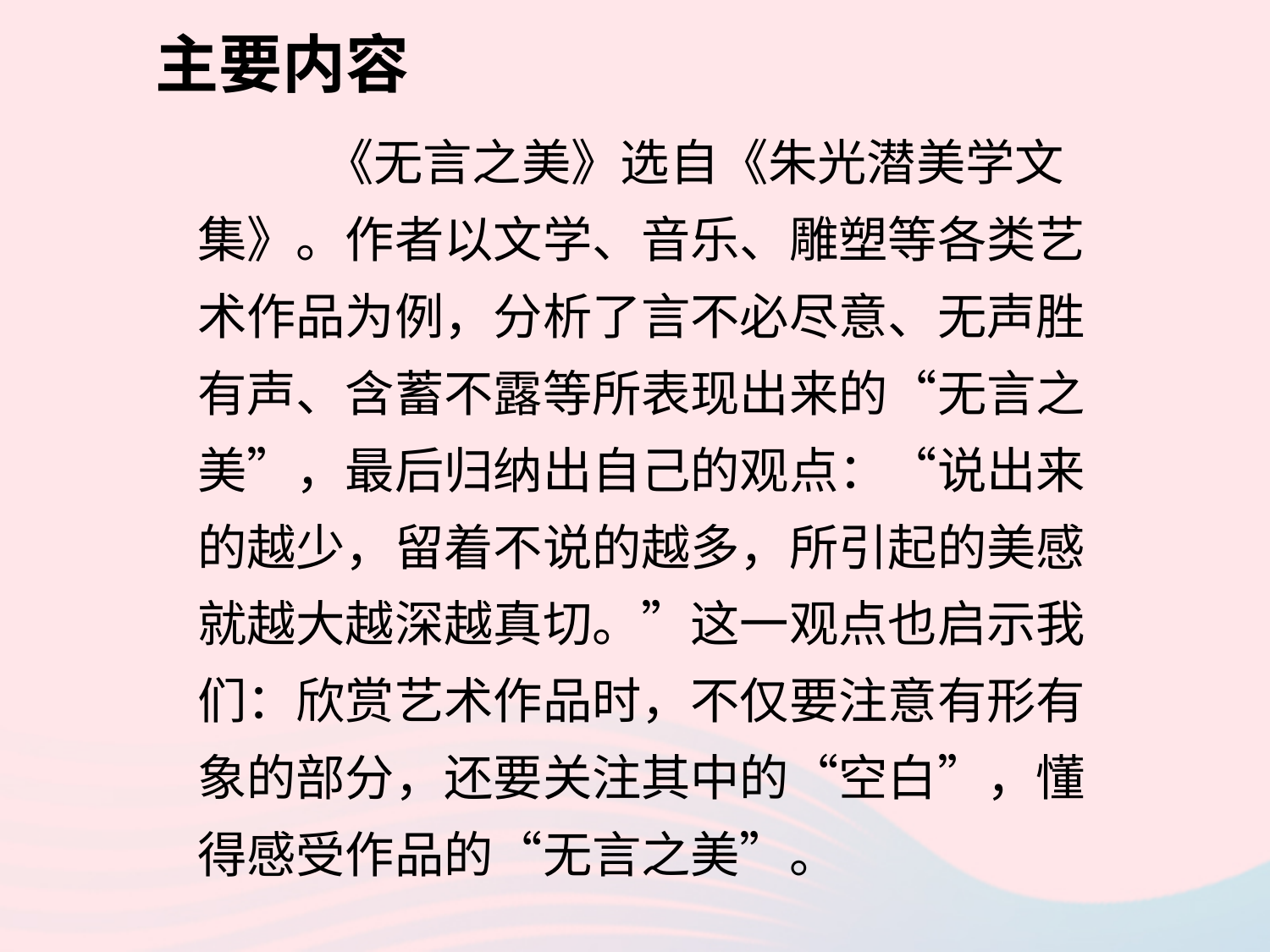

主要内容
	《无言之美》选自《朱光潜美学文集》。作者以文学、音乐、雕塑等各类艺术作品为例，分析了言不必尽意、无声胜有声、含蓄不露等所表现出来的“无言之美”，最后归纳出自己的观点：“说出来的越少，留着不说的越多，所引起的美感就越大越深越真切。”这一观点也启示我们：欣赏艺术作品时，不仅要注意有形有象的部分，还要关注其中的“空白”，懂得感受作品的“无言之美”。